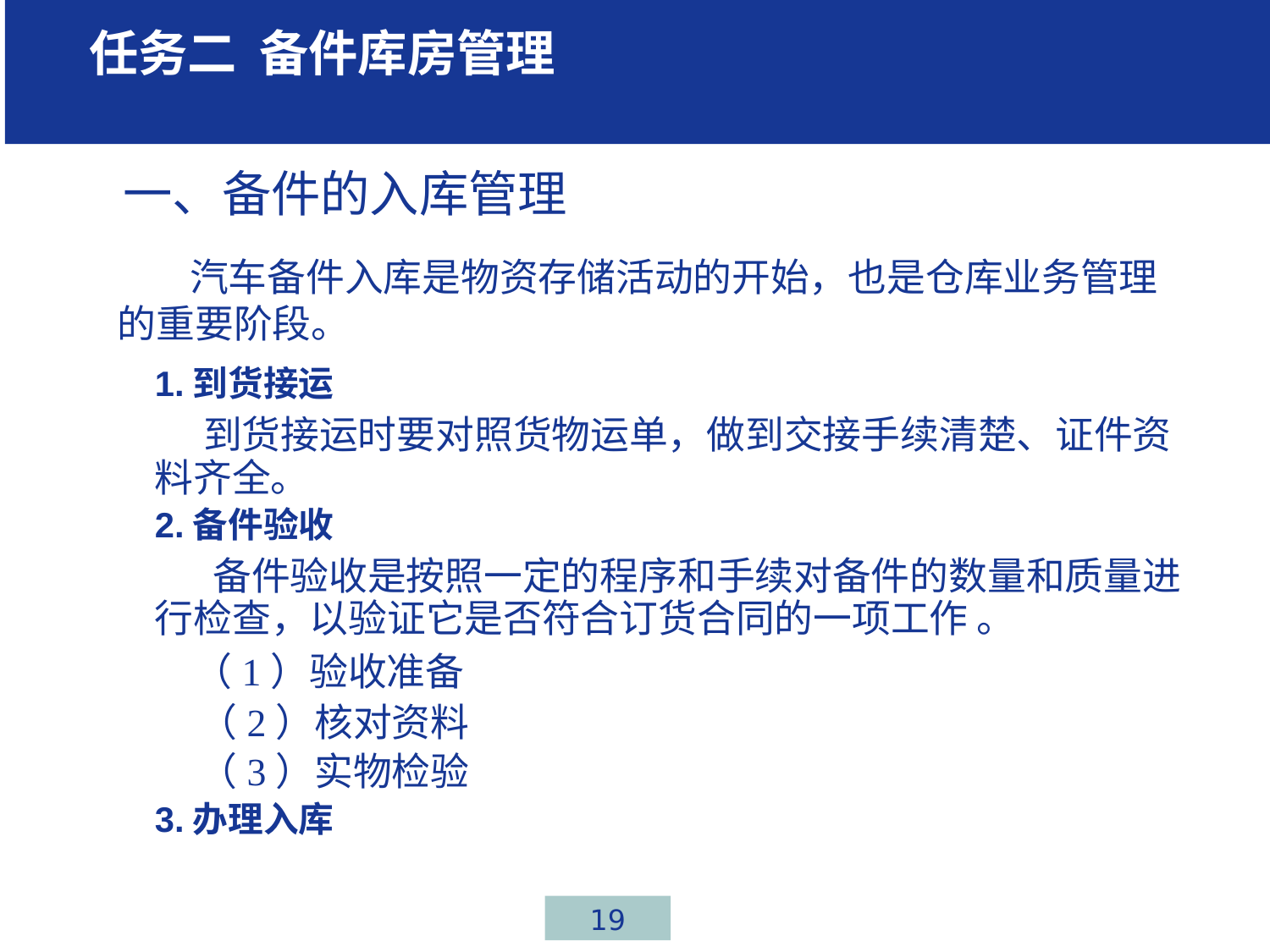

学  任务二  备件库房管理
# 车间修理类型
    一、备件的入库管理
   汽车备件入库是物资存储活动的开始，也是仓库业务管理的重要阶段。
1.到货接运
    到货接运时要对照货物运单，做到交接手续清楚、证件资料齐全。
2.备件验收
     备件验收是按照一定的程序和手续对备件的数量和质量进行检查，以验证它是否符合订货合同的一项工作 。
   （1）验收准备
    （2）核对资料
    （3）实物检验
3.办理入库
19